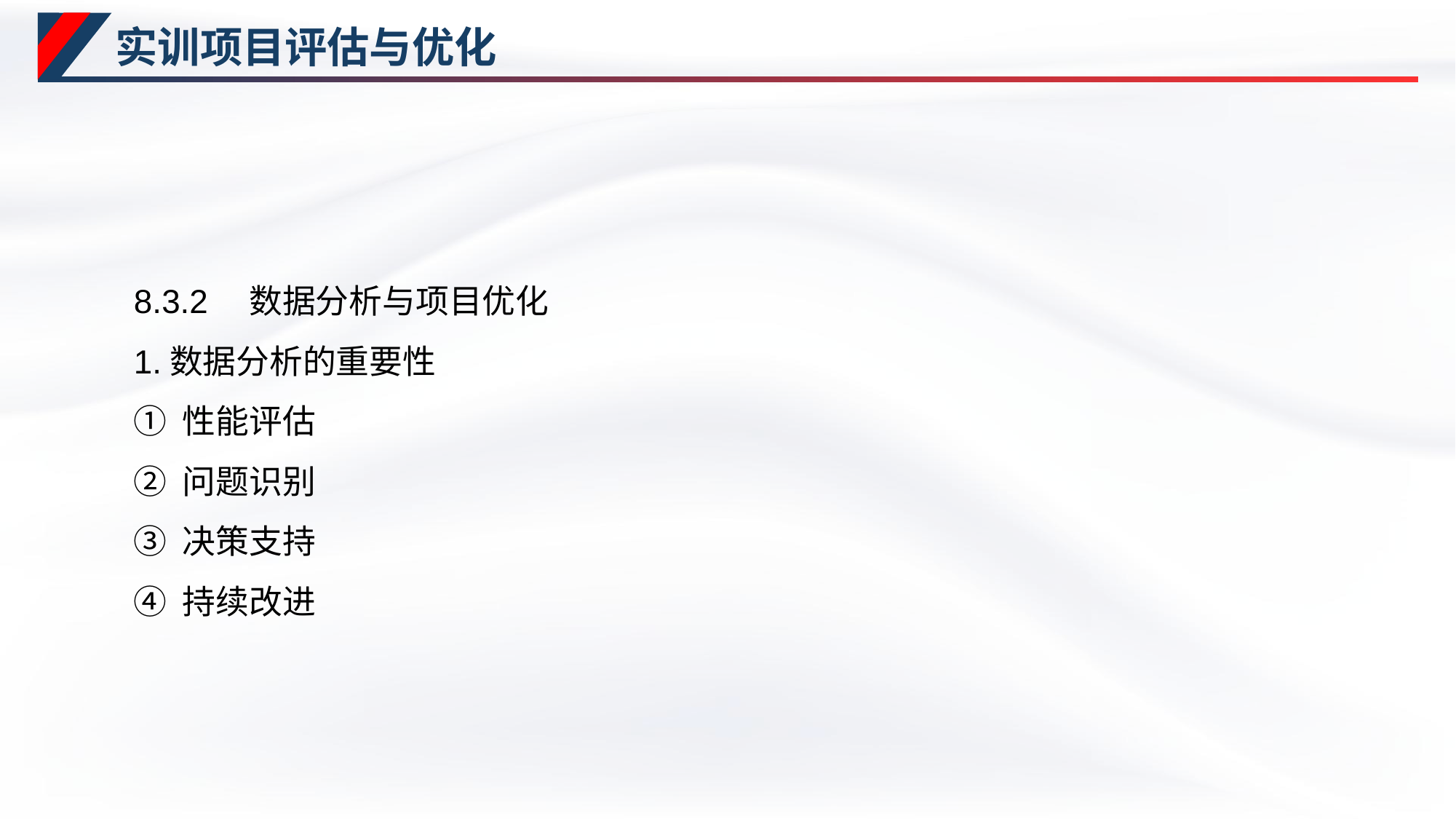

# 实训项目评估与优化
8.3.2　数据分析与项目优化
1.数据分析的重要性
① 性能评估
② 问题识别
③ 决策支持
④ 持续改进